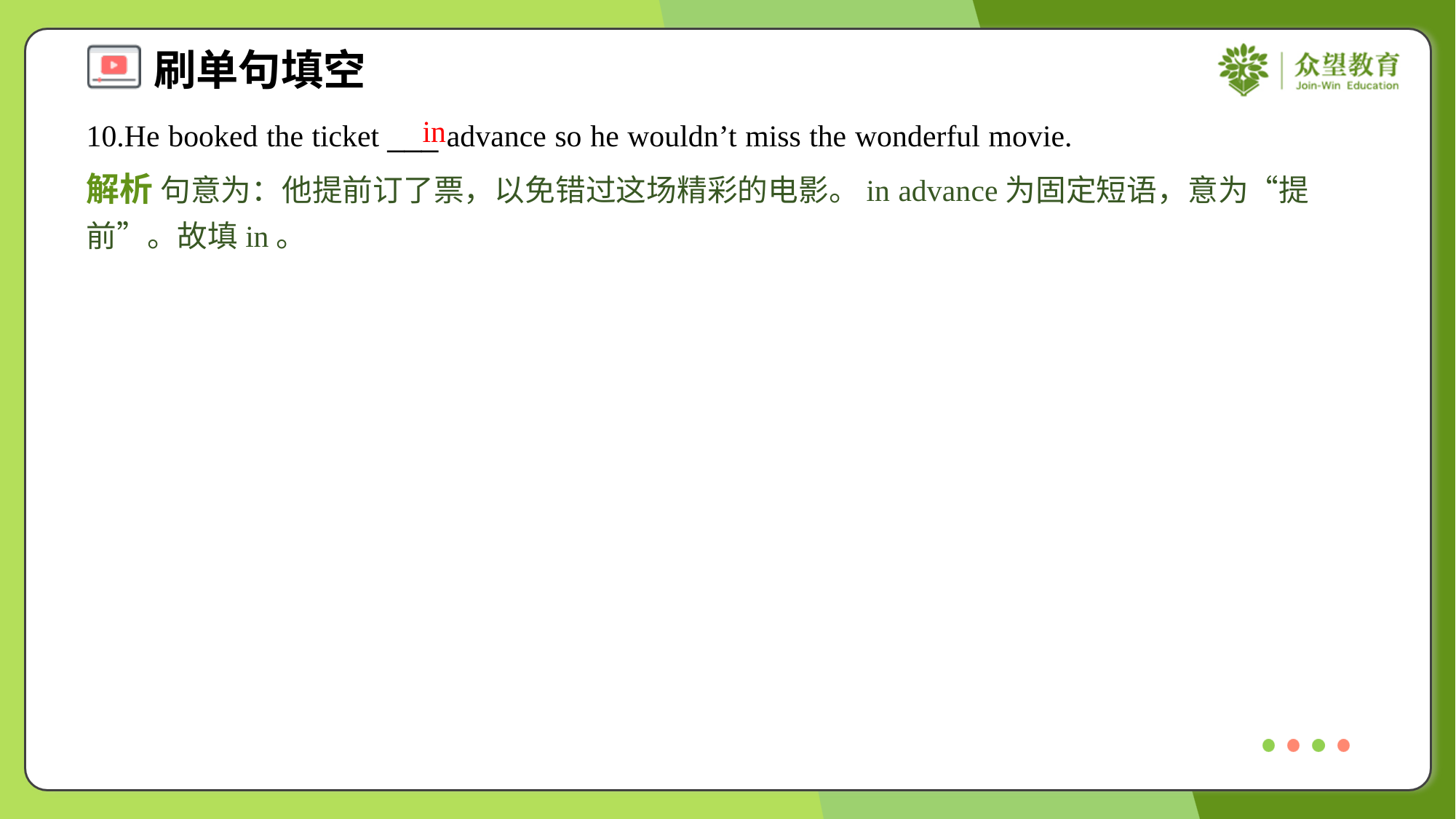

in
10.He booked the ticket ___ advance so he wouldn’t miss the wonderful movie.
解析 句意为：他提前订了票，以免错过这场精彩的电影。in advance为固定短语，意为“提前”。故填in。